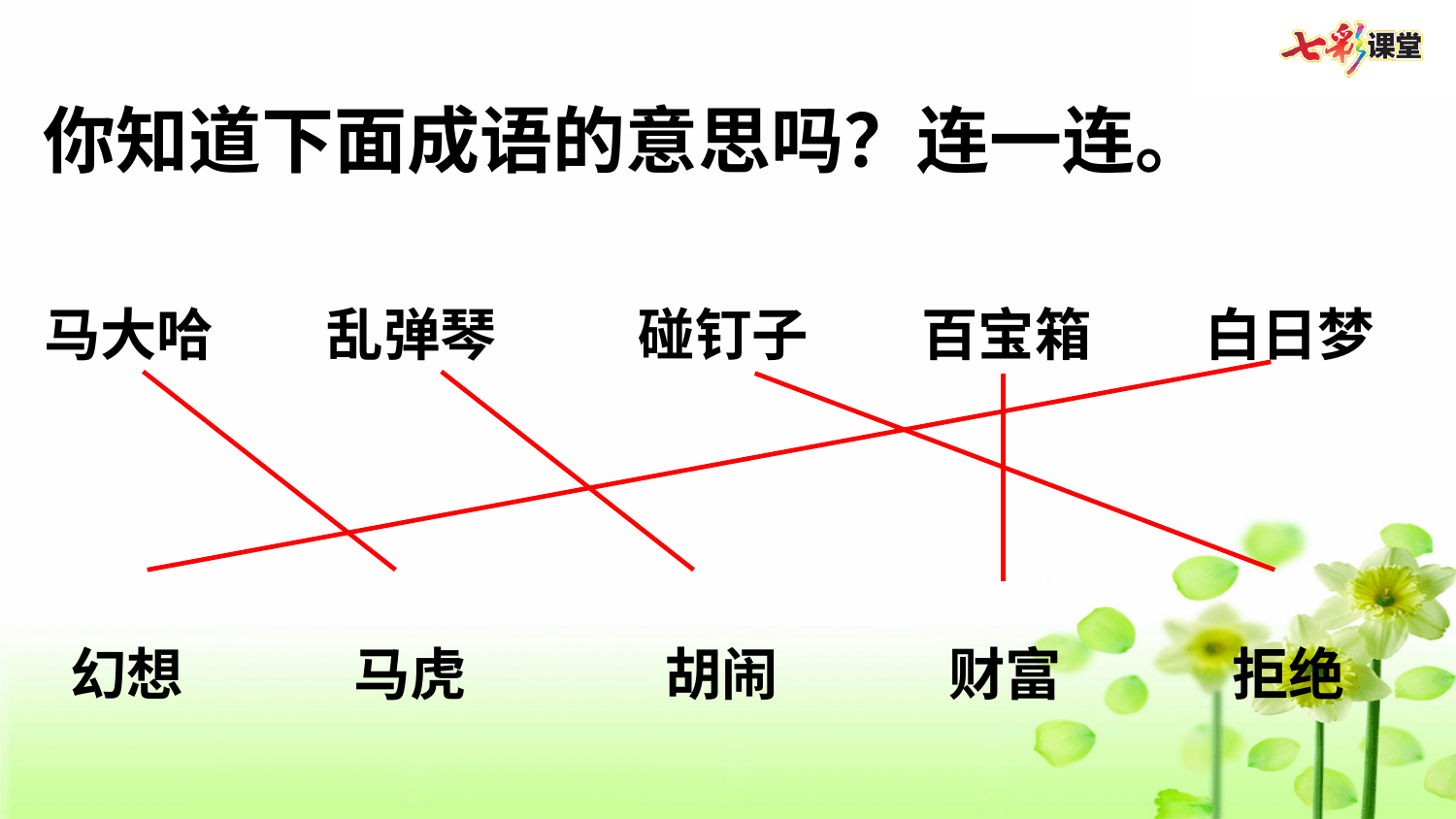

你知道下面成语的意思吗？连一连。
马大哈    乱弹琴     碰钉子    百宝箱    白日梦

 幻想      马虎       胡闹      财富      拒绝